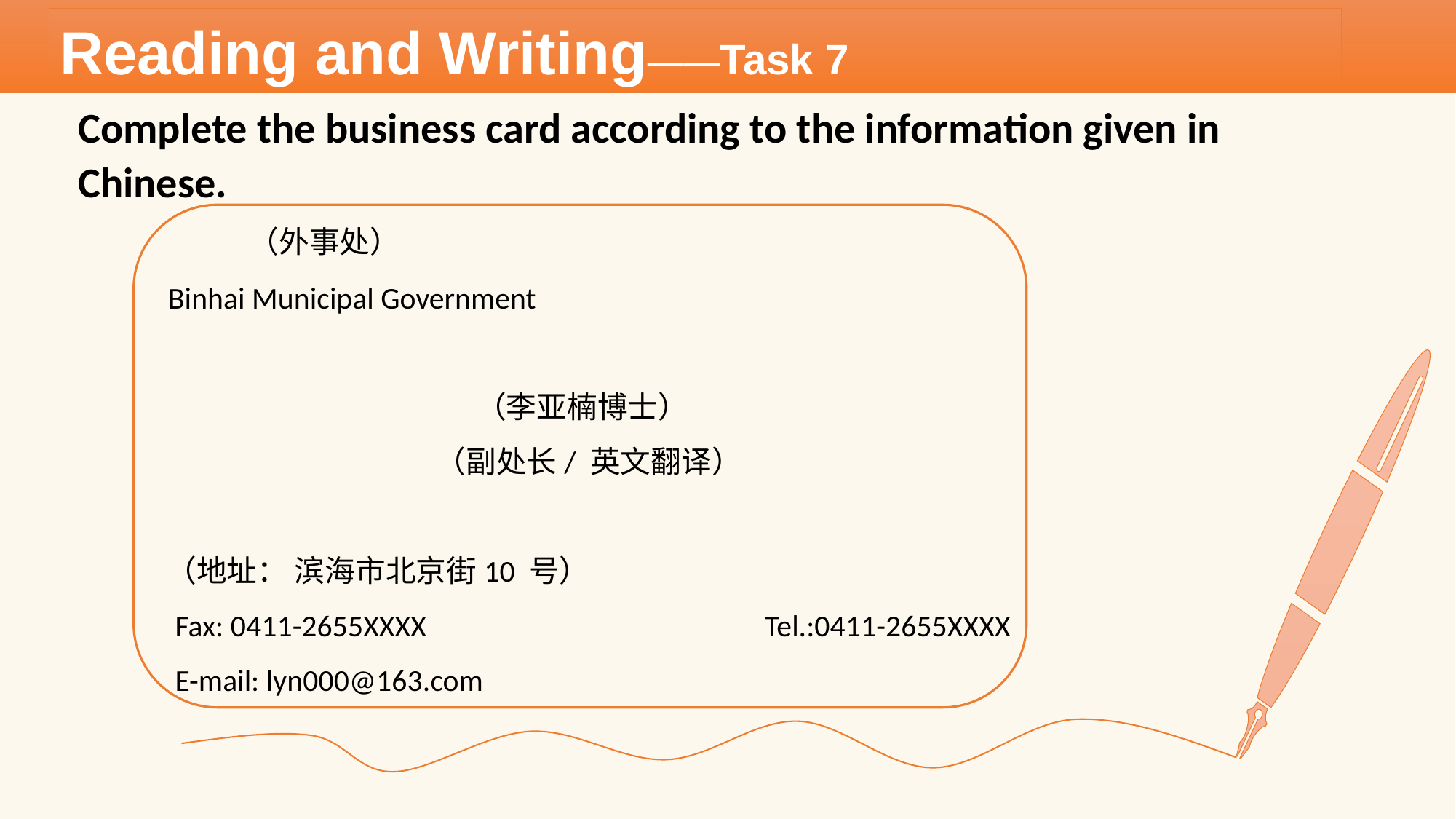

Reading and Writing——Task 7
Complete the business card according to the information given in
Chinese.
                        （外事处）
             Binhai Municipal Government

                                                          （李亚楠博士）
                                                    （副处长/ 英文翻译）

            （地址： 滨海市北京街10 号）
              Fax: 0411-2655XXXX                                                 Tel.:0411-2655XXXX
              E-mail: lyn000@163.com